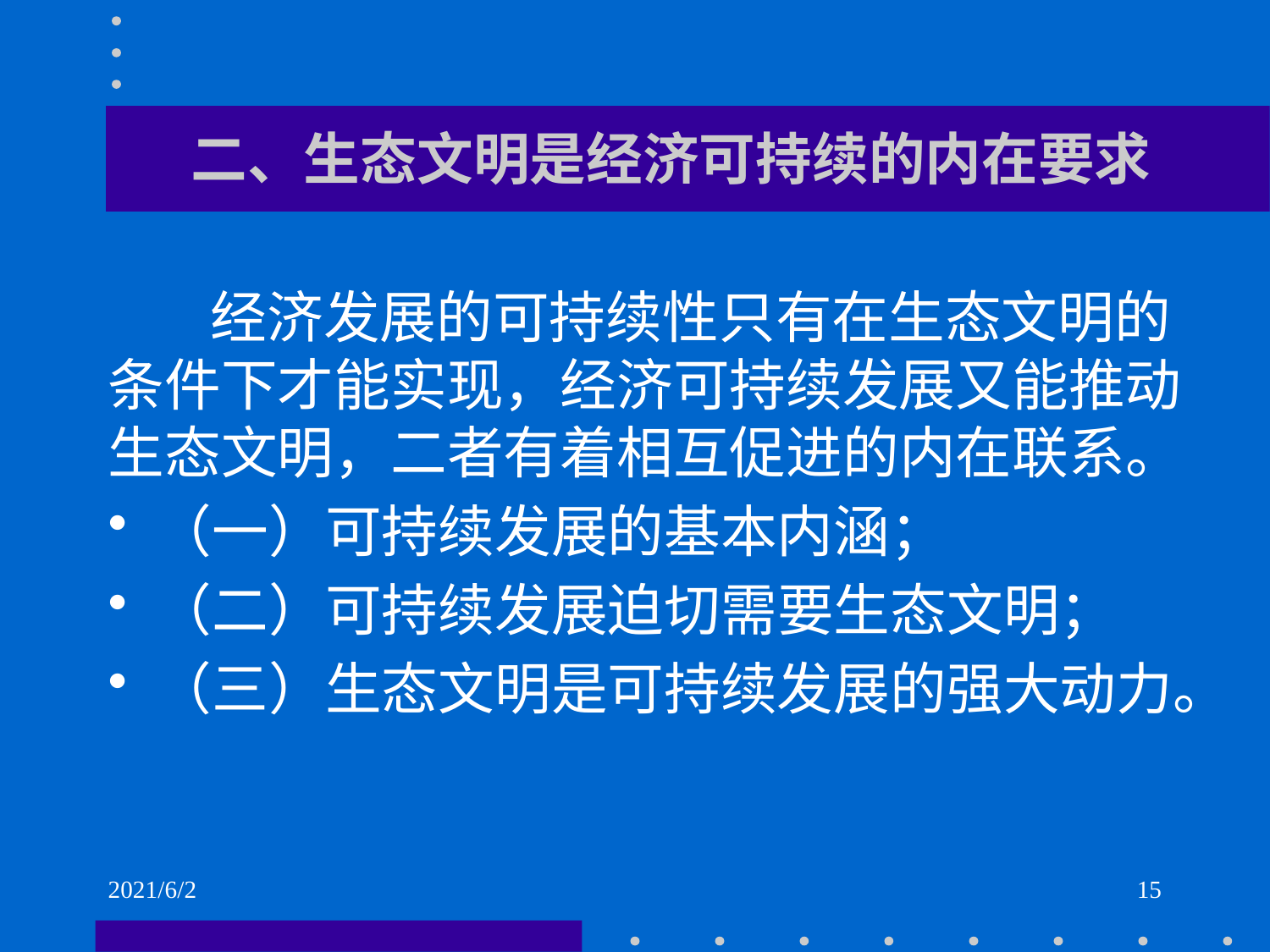

# 二、生态文明是经济可持续的内在要求
       经济发展的可持续性只有在生态文明的条件下才能实现，经济可持续发展又能推动生态文明，二者有着相互促进的内在联系。
（一）可持续发展的基本内涵；
（二）可持续发展迫切需要生态文明；
（三）生态文明是可持续发展的强大动力。
2021/6/2
15